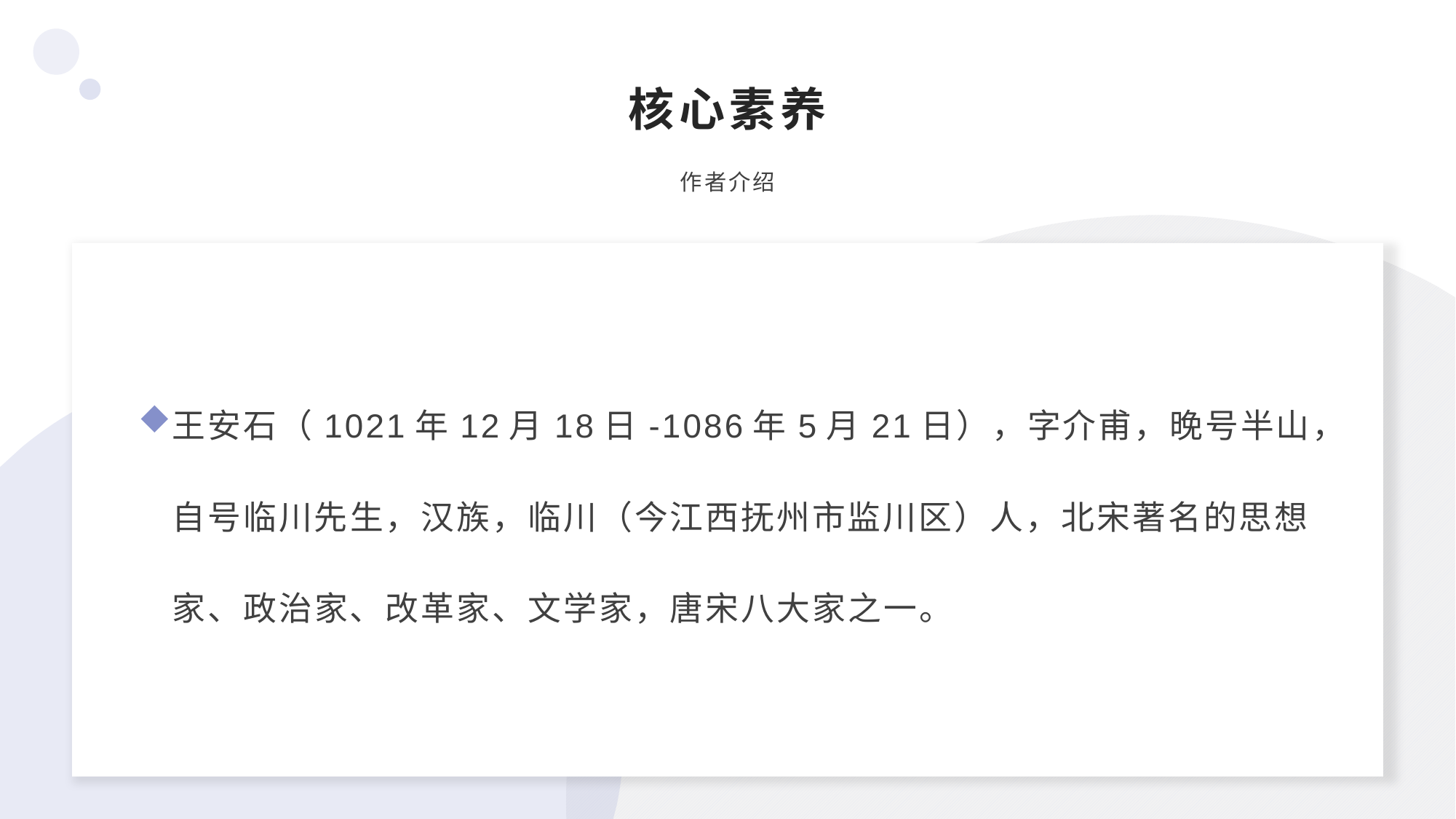

核心素养

作者介绍

王安石（1021年12月18日-1086年5月21日），字介甫，晚号半山，自号临川先生，汉族，临川（今江西抚州市监川区）人，北宋著名的思想家、政治家、改革家、文学家，唐宋八大家之一。